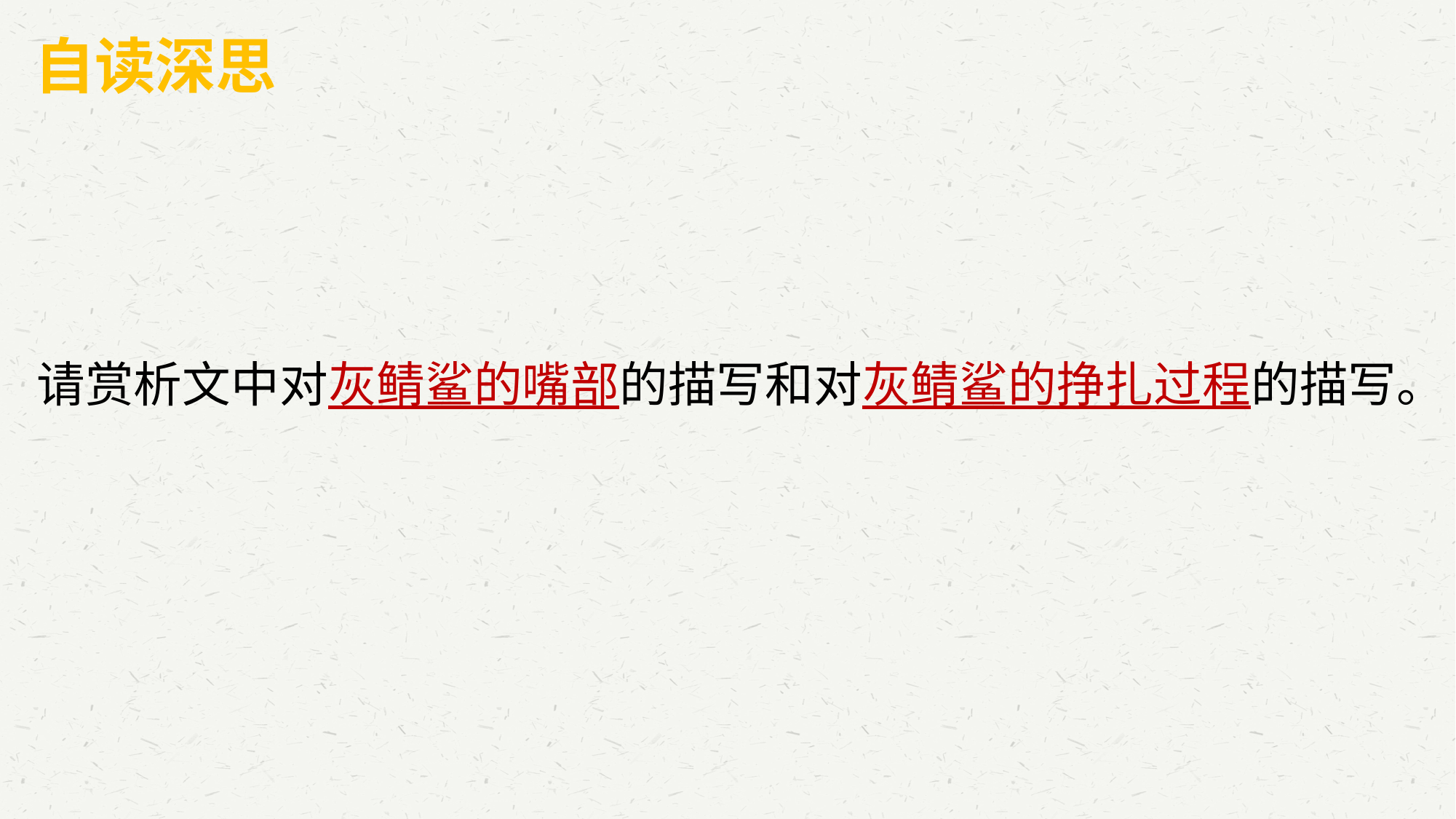

自读深思
请赏析文中对灰鲭鲨的嘴部的描写和对灰鲭鲨的挣扎过程的描写。